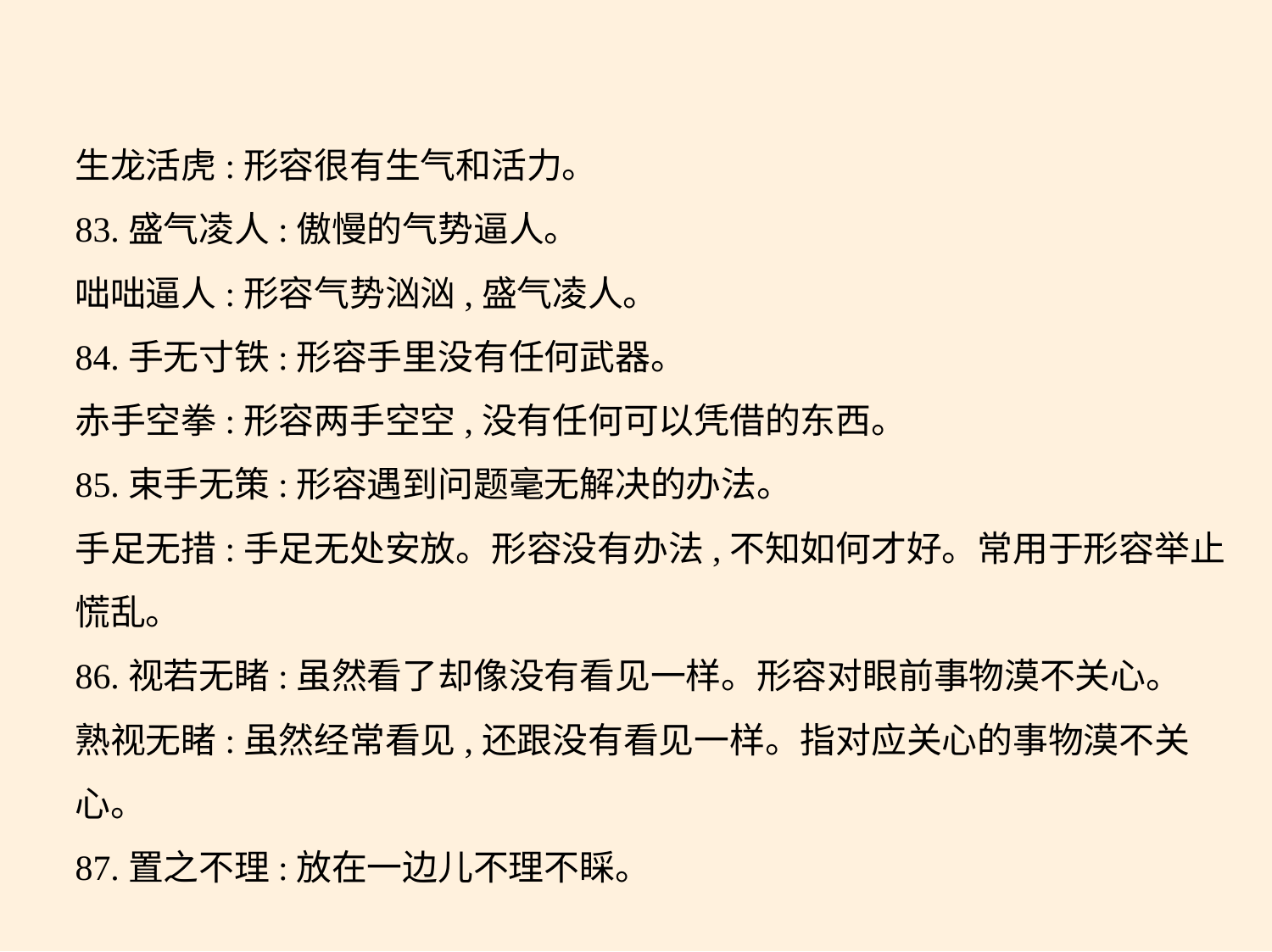

生龙活虎:形容很有生气和活力。
83.盛气凌人:傲慢的气势逼人。
咄咄逼人:形容气势汹汹,盛气凌人。
84.手无寸铁:形容手里没有任何武器。
赤手空拳:形容两手空空,没有任何可以凭借的东西。
85.束手无策:形容遇到问题毫无解决的办法。
手足无措:手足无处安放。形容没有办法,不知如何才好。常用于形容举止
慌乱。
86.视若无睹:虽然看了却像没有看见一样。形容对眼前事物漠不关心。
熟视无睹:虽然经常看见,还跟没有看见一样。指对应关心的事物漠不关
心。
87.置之不理:放在一边儿不理不睬。